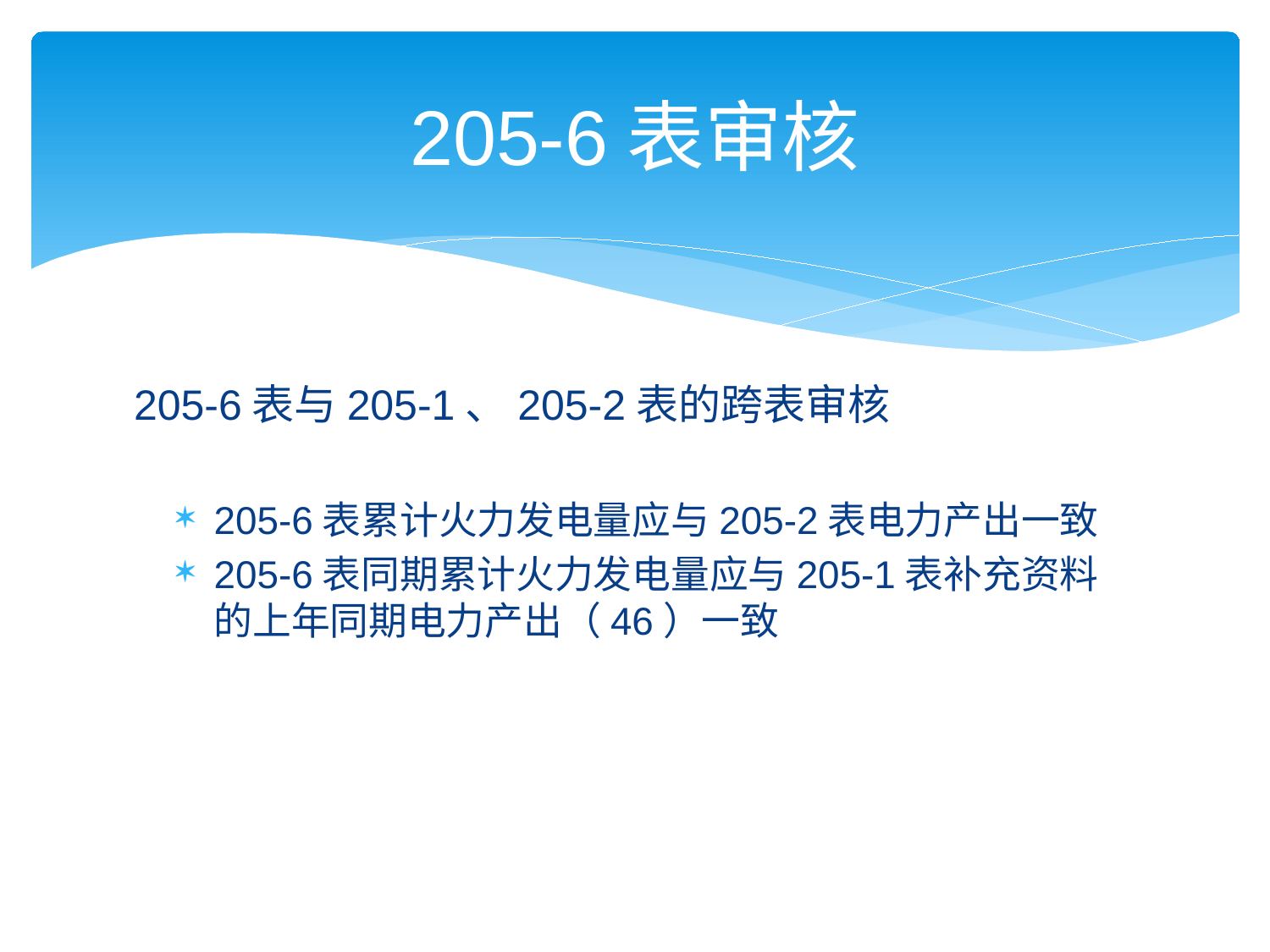

# 205-6表审核
205-6表与205-1、205-2表的跨表审核

205-6表累计火力发电量应与205-2表电力产出一致
205-6表同期累计火力发电量应与205-1表补充资料的上年同期电力产出（46）一致

14